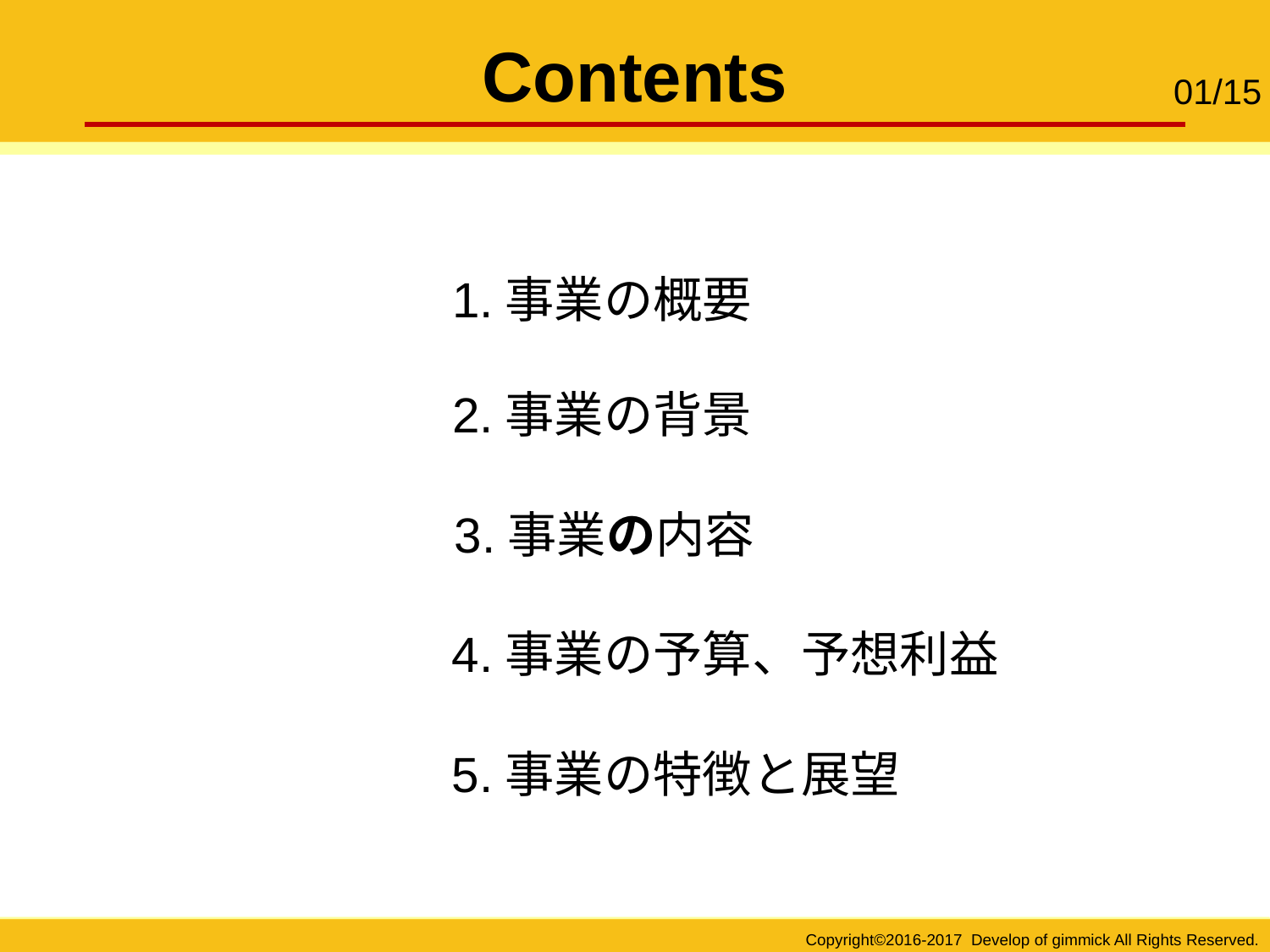

Contents
01/15
　1.事業の概要
　2.事業の背景
　3.事業の内容
　4.事業の予算、予想利益
　5.事業の特徴と展望
Copyright©2016-2017  Develop of gimmick All Rights Reserved.